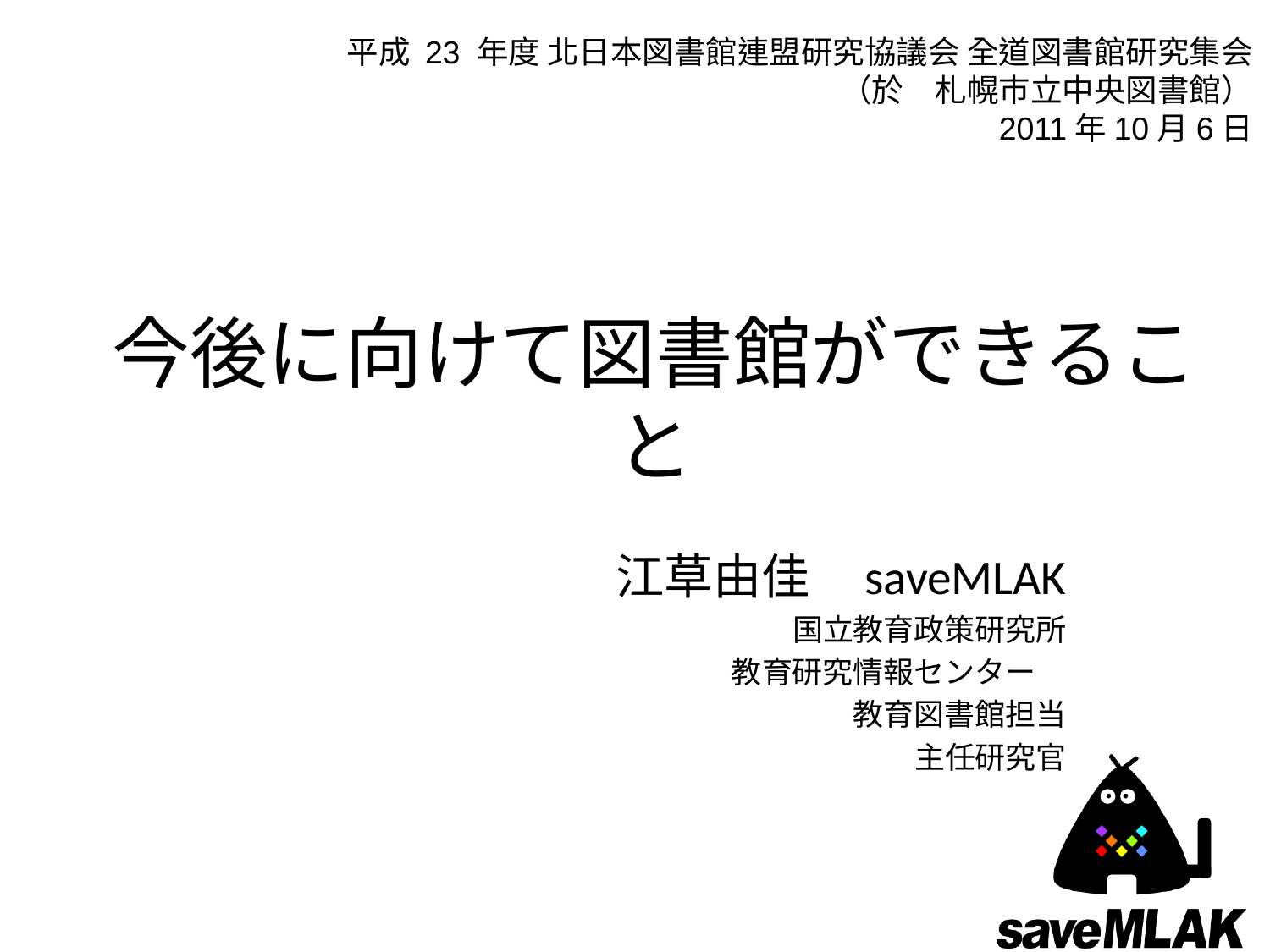

平成 23 年度 北日本図書館連盟研究協議会 全道図書館研究集会
（於　札幌市立中央図書館）
2011年10月6日
# 今後に向けて図書館ができること
江草由佳　saveMLAK
国立教育政策研究所
教育研究情報センター
教育図書館担当
主任研究官